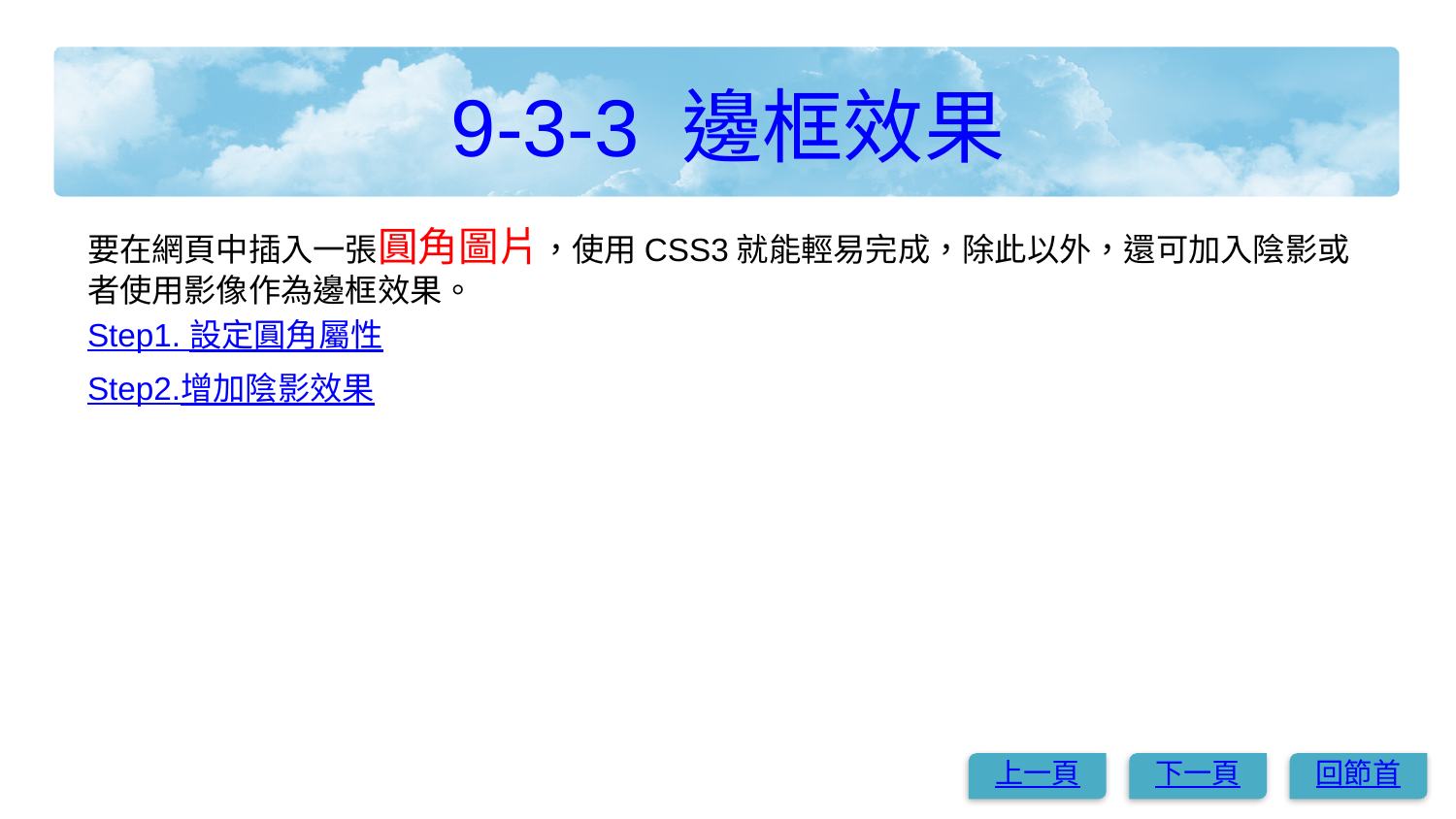

# 9-3-3 邊框效果
要在網頁中插入一張圓角圖片，使用CSS3就能輕易完成，除此以外，還可加入陰影或者使用影像作為邊框效果。
Step1. 設定圓角屬性
Step2.增加陰影效果
上一頁
下一頁
回節首